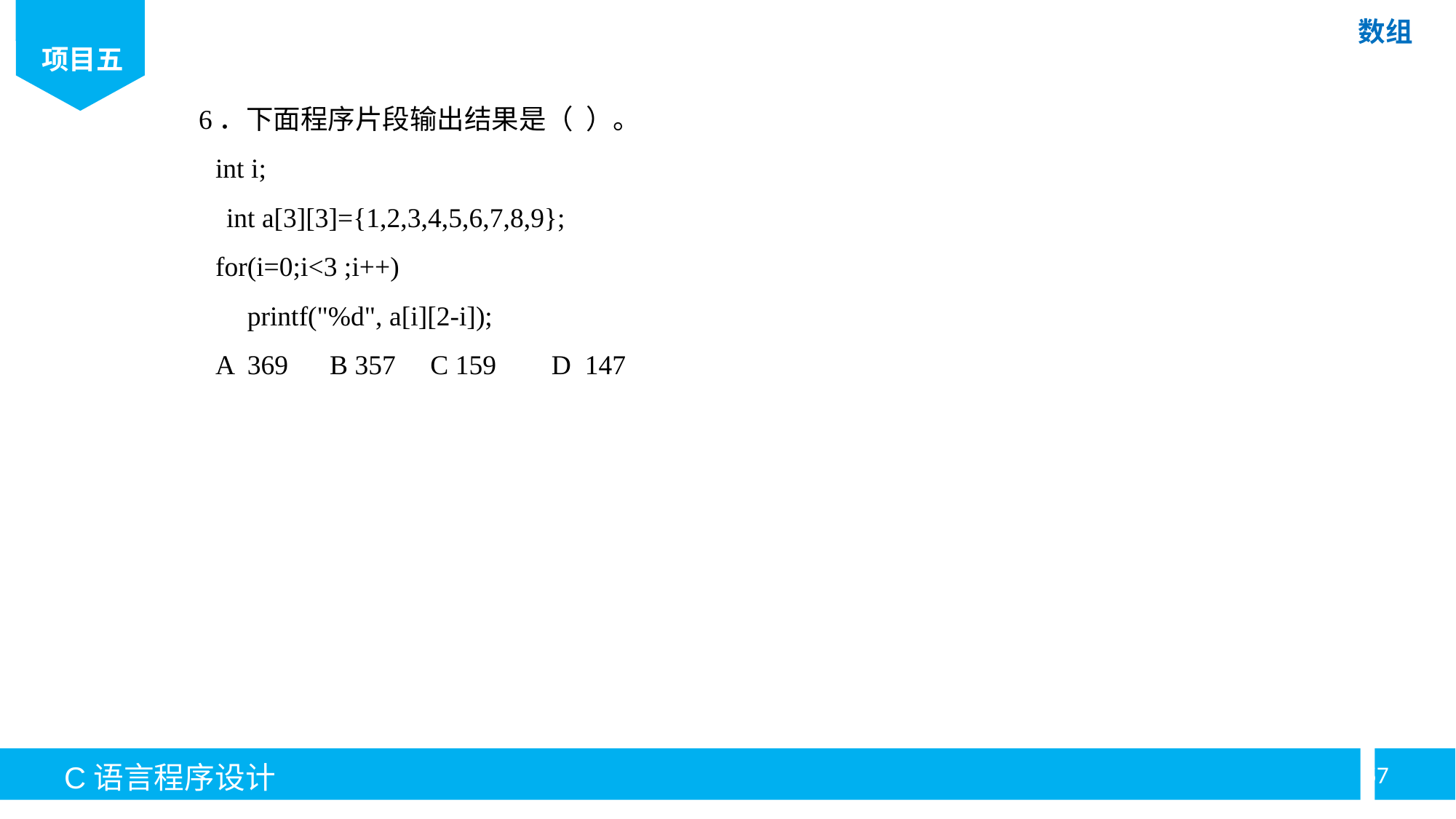

6．下面程序片段输出结果是（  ）。
int i;
    int a[3][3]={1,2,3,4,5,6,7,8,9};
for(i=0;i<3 ;i++)
printf("%d", a[i][2-i]);
A  369      B 357     C 159        D  147